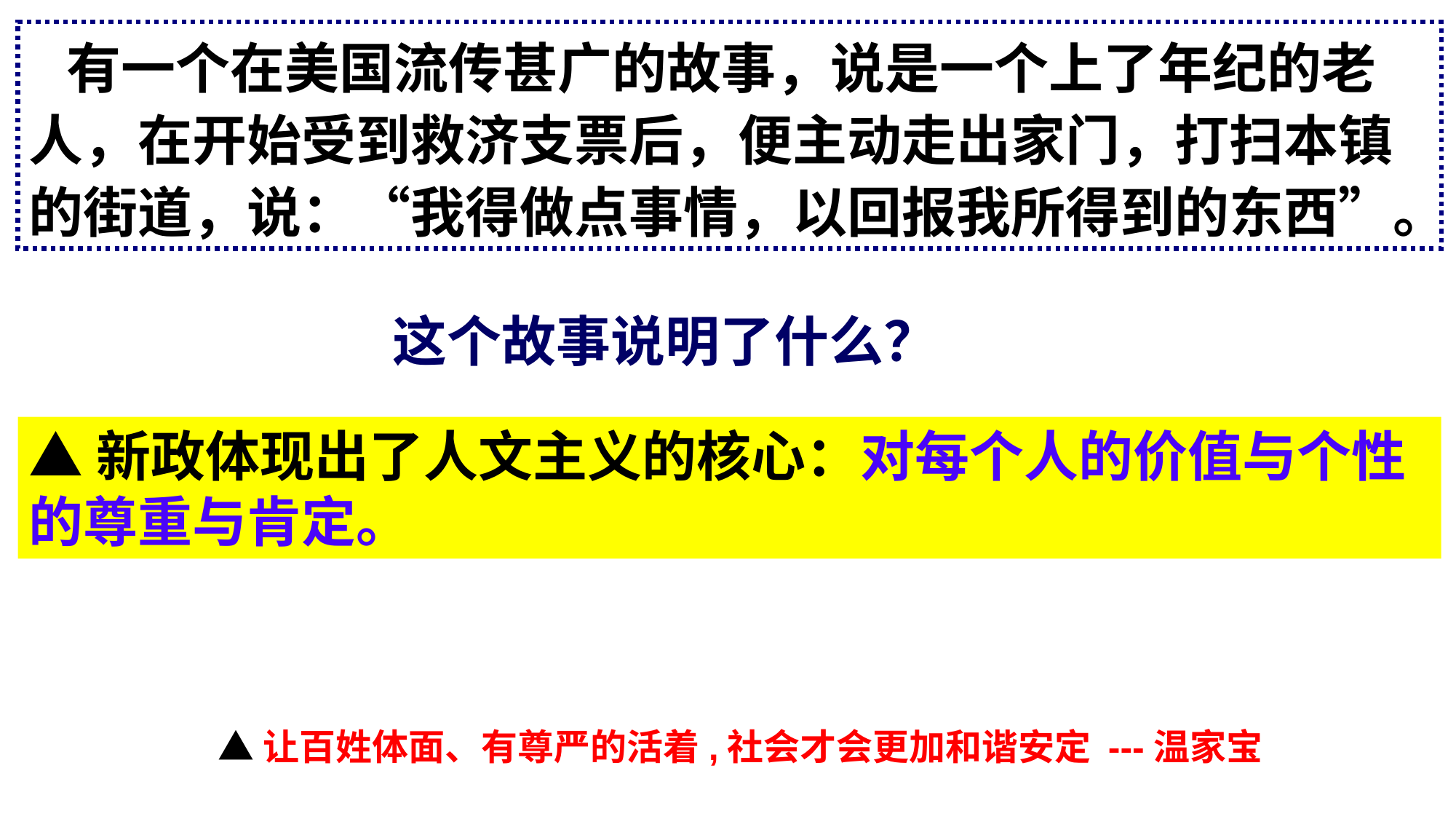

有一个在美国流传甚广的故事，说是一个上了年纪的老人，在开始受到救济支票后，便主动走出家门，打扫本镇的街道，说：“我得做点事情，以回报我所得到的东西”。
这个故事说明了什么？
▲新政体现出了人文主义的核心：对每个人的价值与个性的尊重与肯定。
▲让百姓体面、有尊严的活着,社会才会更加和谐安定 ---温家宝